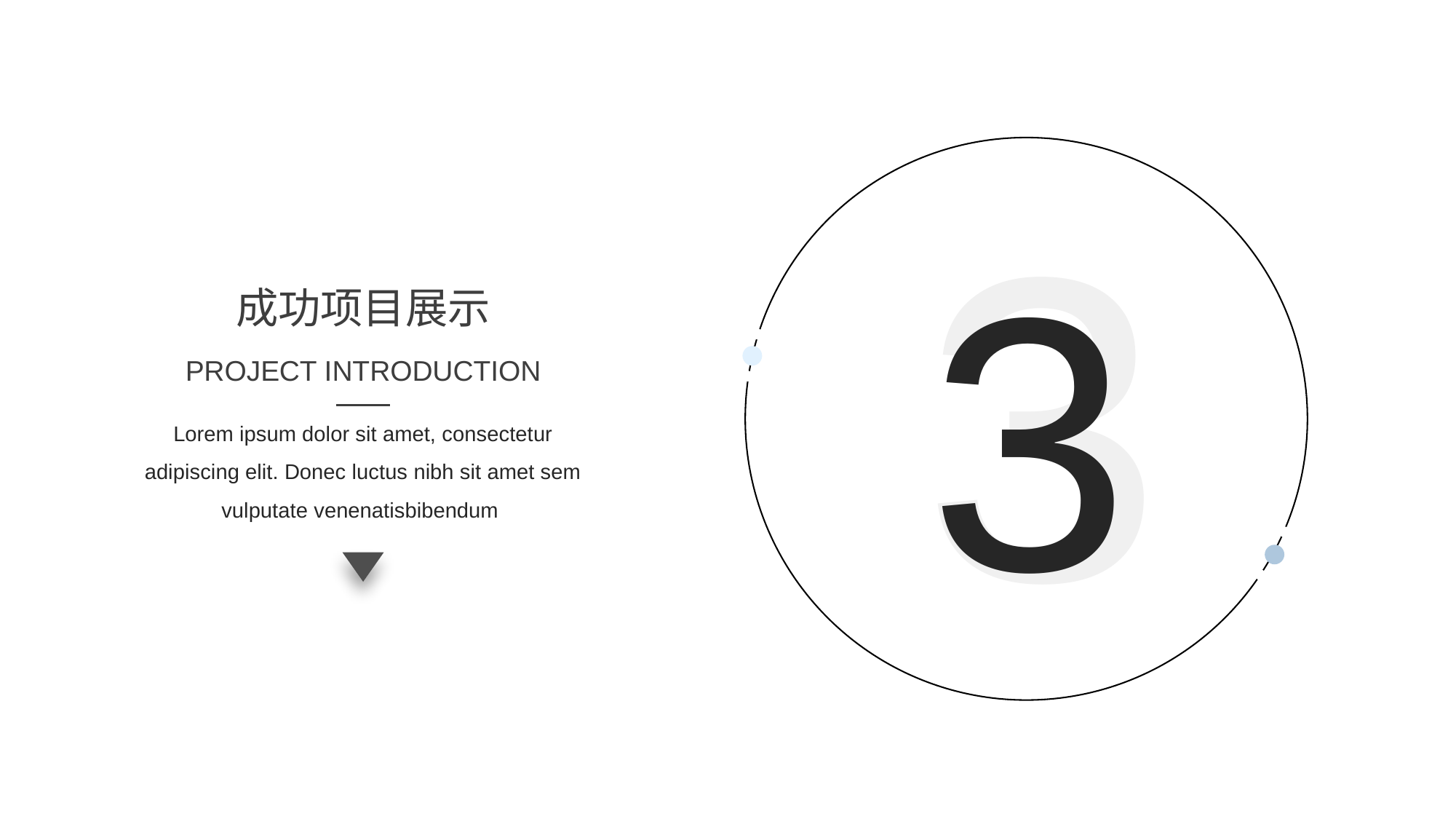

3
3
成功项目展示
PROJECT INTRODUCTION
Lorem ipsum dolor sit amet, consectetur adipiscing elit. Donec luctus nibh sit amet sem vulputate venenatisbibendum